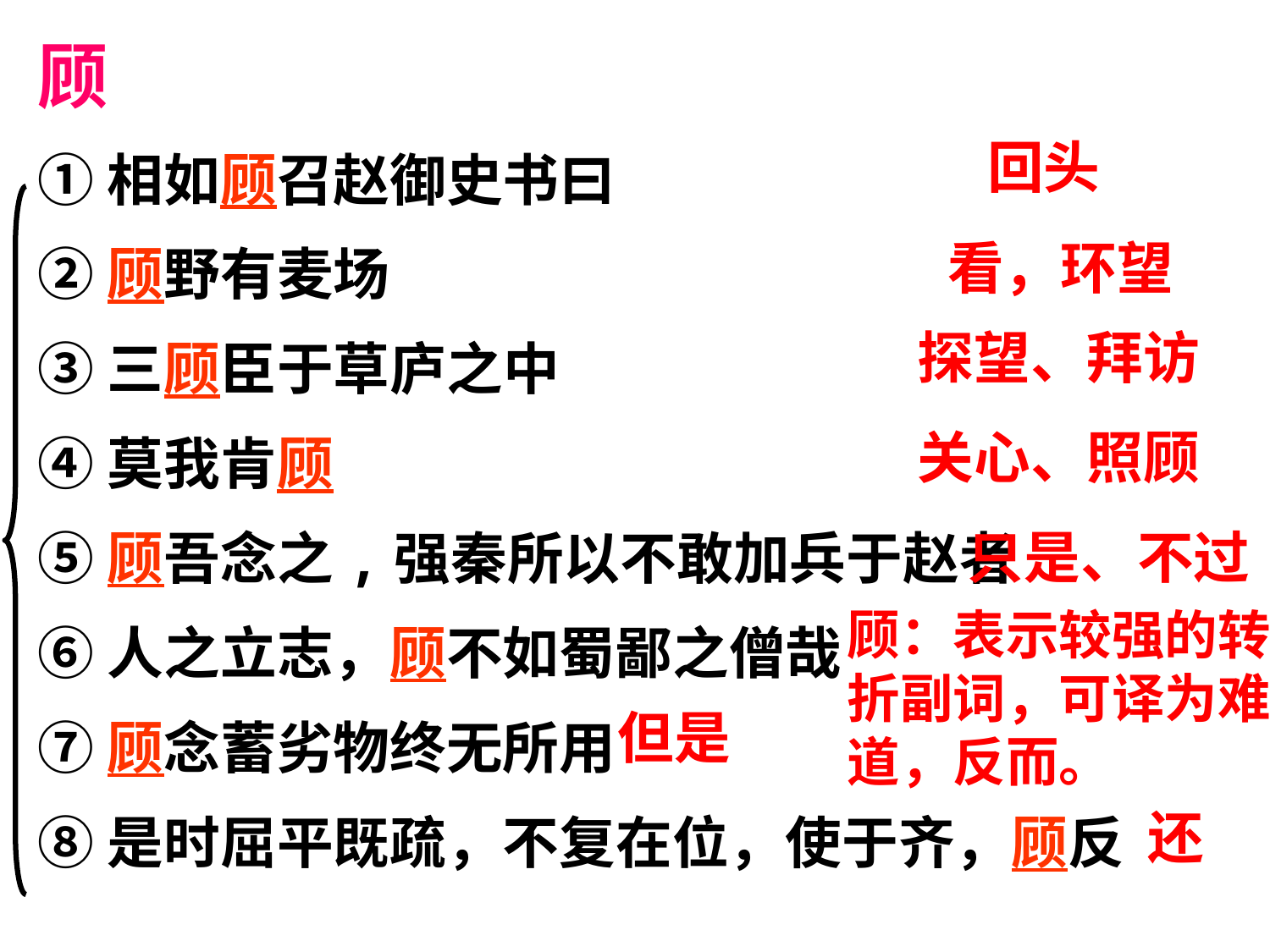

顾
①相如顾召赵御史书曰
②顾野有麦场
③三顾臣于草庐之中
④莫我肯顾
⑤顾吾念之,强秦所以不敢加兵于赵者
⑥人之立志，顾不如蜀鄙之僧哉
⑦顾念蓄劣物终无所用
⑧是时屈平既疏，不复在位，使于齐，顾反
回头

看，环望
探望、拜访
关心、照顾
只是、不过
顾：表示较强的转折副词，可译为难道，反而。
但是
还